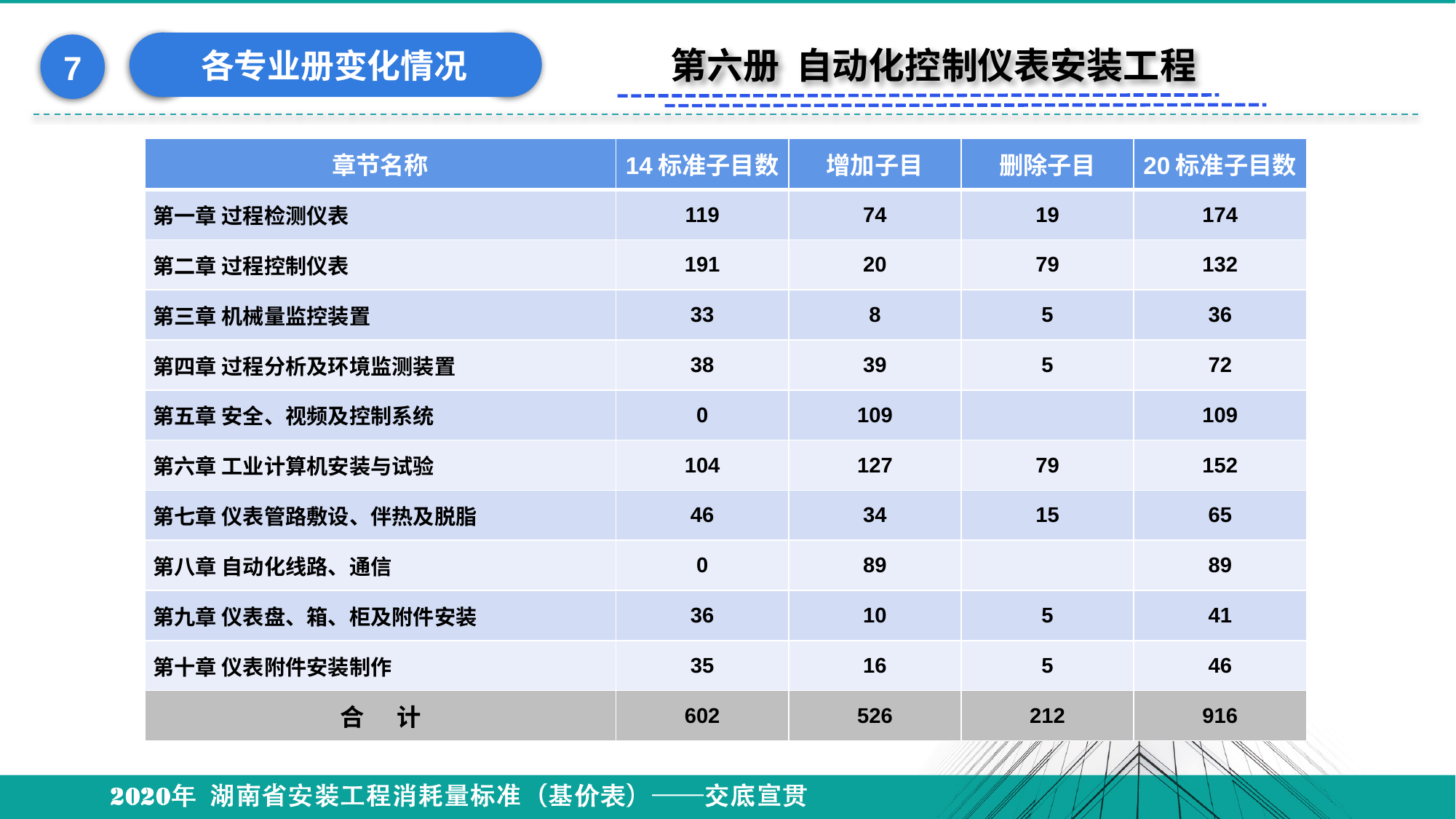

各专业册变化情况

7
第六册  自动化控制仪表安装工程
| 章节名称 | 14标准子目数 | 增加子目 | 删除子目 | 20标准子目数 |
| --- | --- | --- | --- | --- |
| 第一章 过程检测仪表 | 119 | 74 | 19 | 174 |
| 第二章 过程控制仪表 | 191 | 20 | 79 | 132 |
| 第三章 机械量监控装置 | 33 | 8 | 5 | 36 |
| 第四章 过程分析及环境监测装置 | 38 | 39 | 5 | 72 |
| 第五章 安全、视频及控制系统 | 0 | 109 |  | 109 |
| 第六章 工业计算机安装与试验 | 104 | 127 | 79 | 152 |
| 第七章 仪表管路敷设、伴热及脱脂 | 46 | 34 | 15 | 65 |
| 第八章 自动化线路、通信 | 0 | 89 |  | 89 |
| 第九章 仪表盘、箱、柜及附件安装 | 36 | 10 | 5 | 41 |
| 第十章 仪表附件安装制作 | 35 | 16 | 5 | 46 |
| 合 计 | 602 | 526 | 212 | 916 |